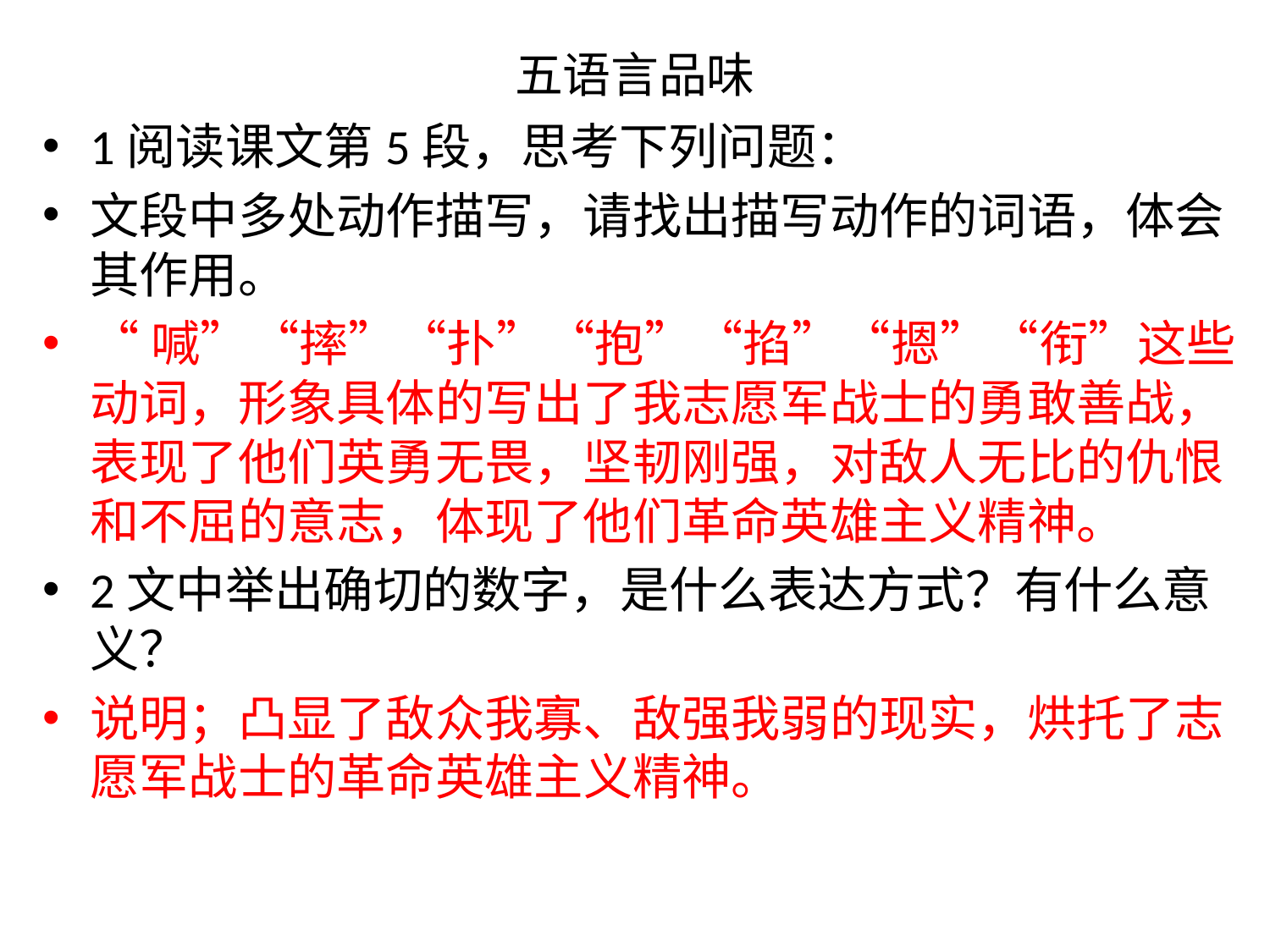

# 五语言品味
1阅读课文第5段，思考下列问题：
文段中多处动作描写，请找出描写动作的词语，体会其作用。
“喊”“摔”“扑”“抱”“掐”“摁”“衔”这些动词，形象具体的写出了我志愿军战士的勇敢善战，表现了他们英勇无畏，坚韧刚强，对敌人无比的仇恨和不屈的意志，体现了他们革命英雄主义精神。
2文中举出确切的数字，是什么表达方式？有什么意义？
说明；凸显了敌众我寡、敌强我弱的现实，烘托了志愿军战士的革命英雄主义精神。